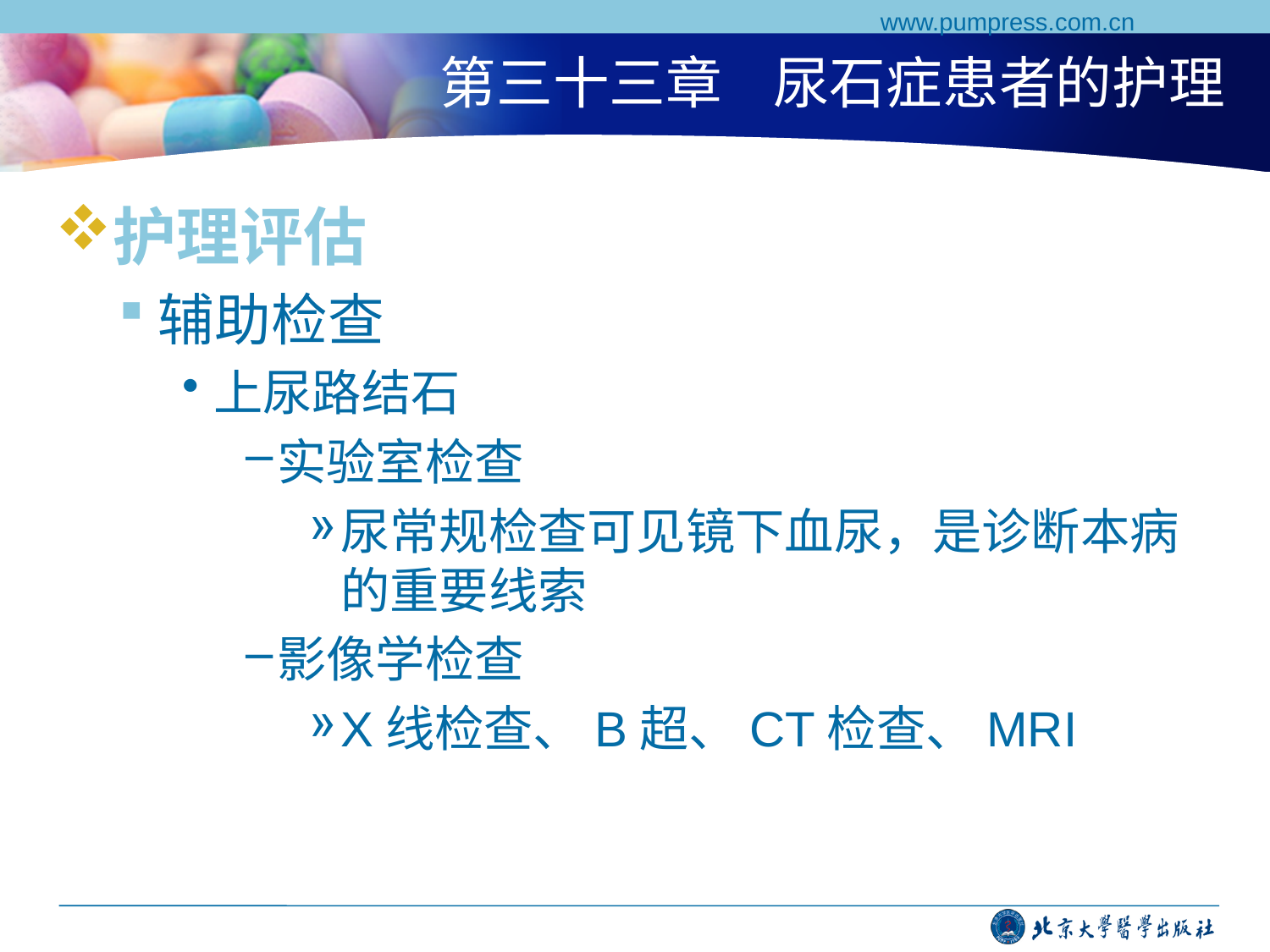

www.pumpress.com.cn
# 第三十三章    尿石症患者的护理
护理评估
辅助检查
上尿路结石
实验室检查
尿常规检查可见镜下血尿，是诊断本病的重要线索
影像学检查
X线检查、B超、CT检查、MRI